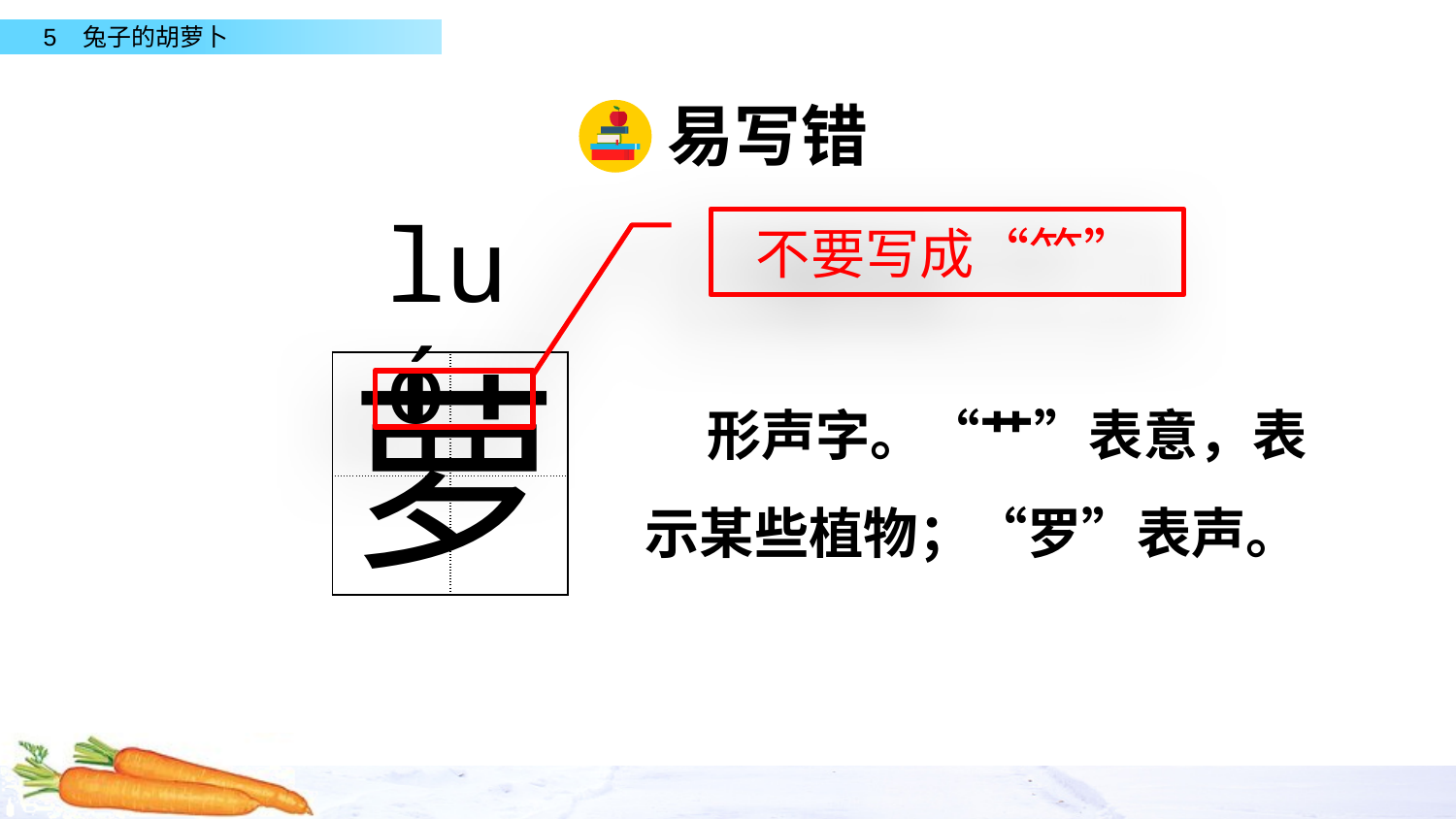

易写错

luó
不要写成“⺮”
萝
|  |  |
| --- | --- |
|  |  |
    形声字。“艹”表意，表示某些植物；“罗”表声。